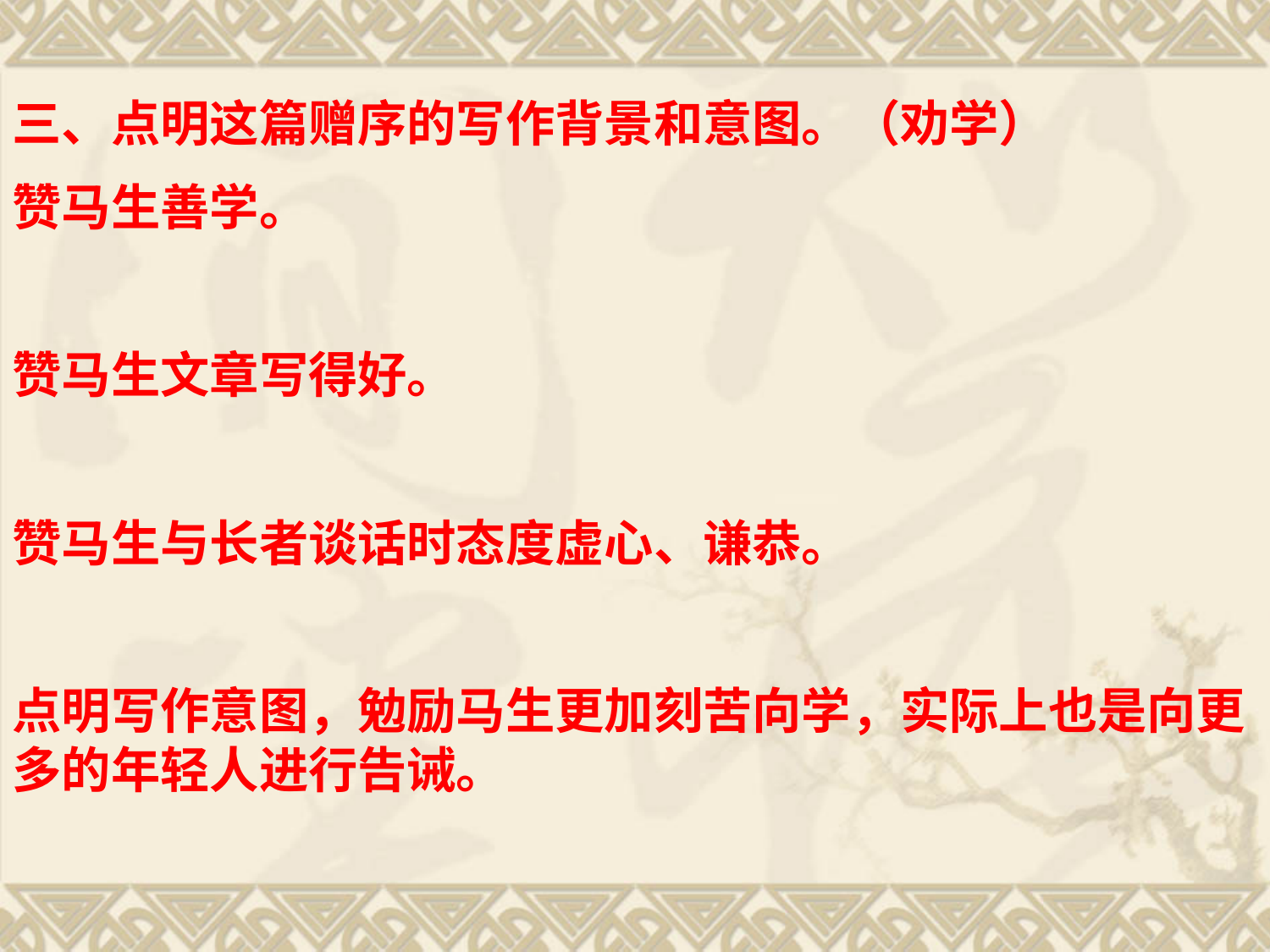

三、点明这篇赠序的写作背景和意图。（劝学）
赞马生善学。

赞马生文章写得好。

赞马生与长者谈话时态度虚心、谦恭。

点明写作意图，勉励马生更加刻苦向学，实际上也是向更多的年轻人进行告诫。